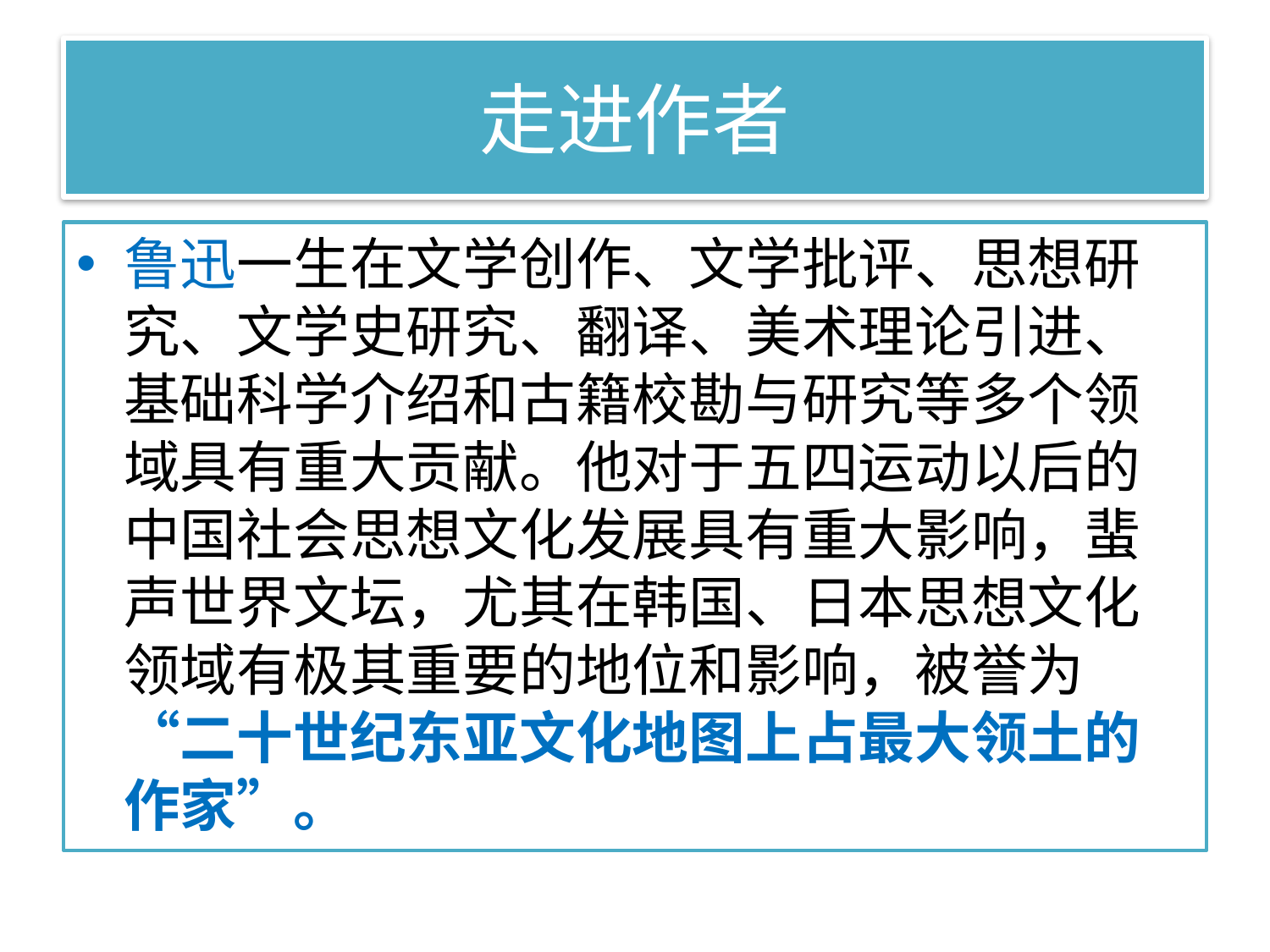

# 走进作者
鲁迅一生在文学创作、文学批评、思想研究、文学史研究、翻译、美术理论引进、基础科学介绍和古籍校勘与研究等多个领域具有重大贡献。他对于五四运动以后的中国社会思想文化发展具有重大影响，蜚声世界文坛，尤其在韩国、日本思想文化领域有极其重要的地位和影响，被誉为“二十世纪东亚文化地图上占最大领土的作家”。